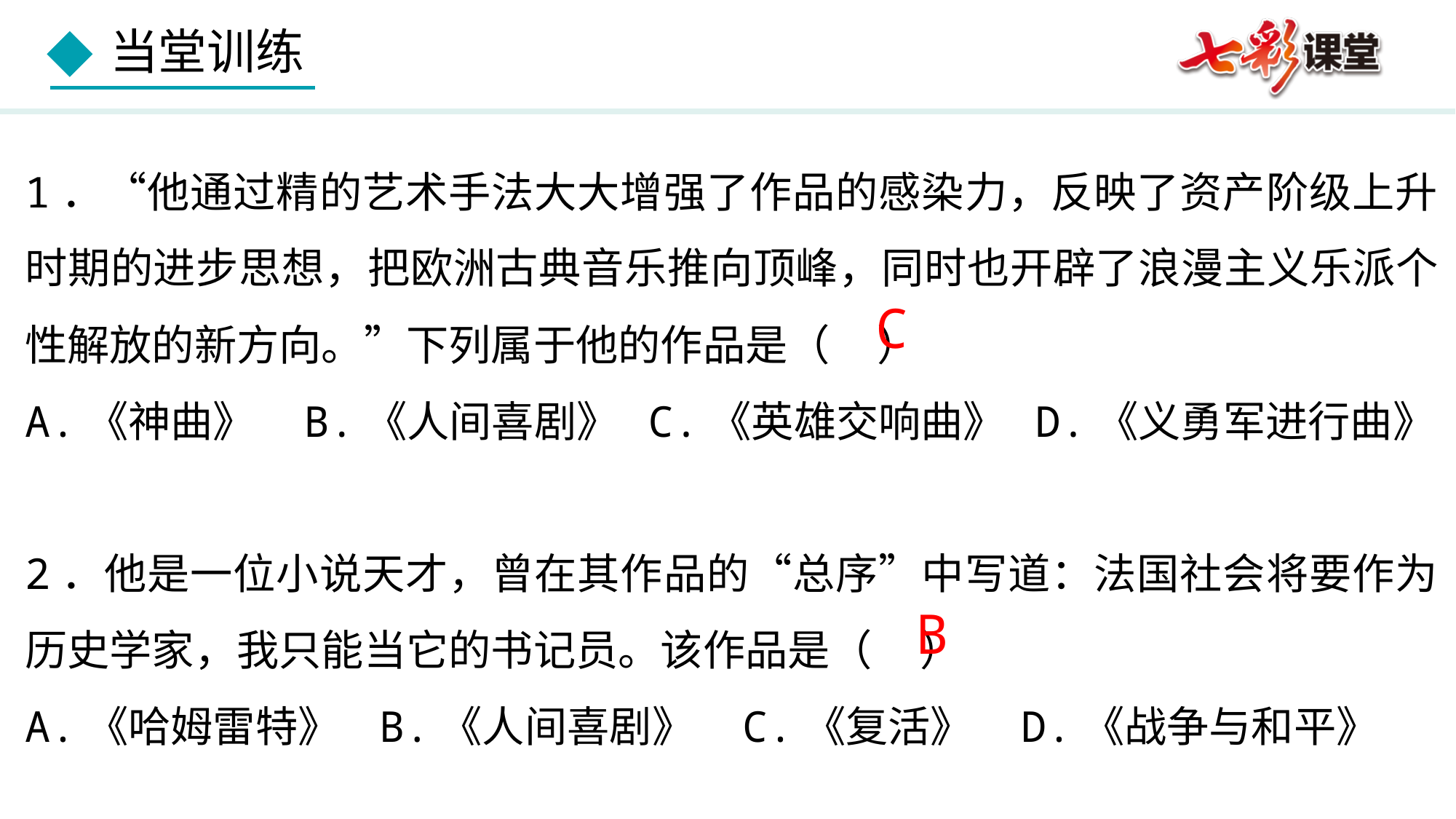

1．“他通过精的艺术手法大大增强了作品的感染力，反映了资产阶级上升时期的进步思想，把欧洲古典音乐推向顶峰，同时也开辟了浪漫主义乐派个性解放的新方向。”下列属于他的作品是（     ）
A.《神曲》    B.《人间喜剧》  C.《英雄交响曲》  D.《义勇军进行曲》

2．他是一位小说天才，曾在其作品的“总序”中写道：法国社会将要作为历史学家，我只能当它的书记员。该作品是（     ）
A.《哈姆雷特》   B.《人间喜剧》    C.《复活》    D.《战争与和平》
C
B